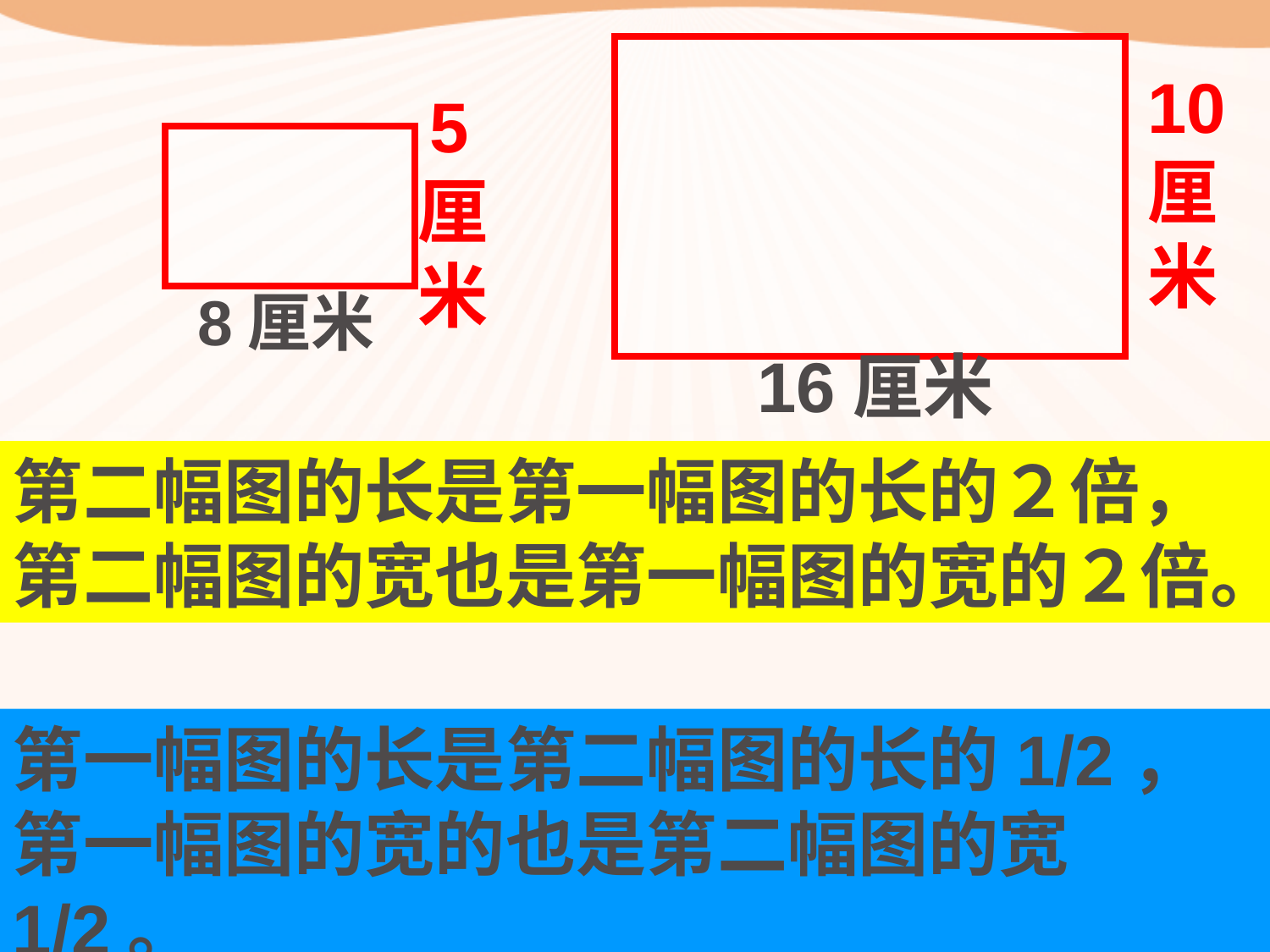

10
厘
米
 5
厘
米

8厘米
16厘米
第二幅图的长是第一幅图的长的２倍，第二幅图的宽也是第一幅图的宽的２倍。
第一幅图的长是第二幅图的长的1/2，第一幅图的宽的也是第二幅图的宽1/2。